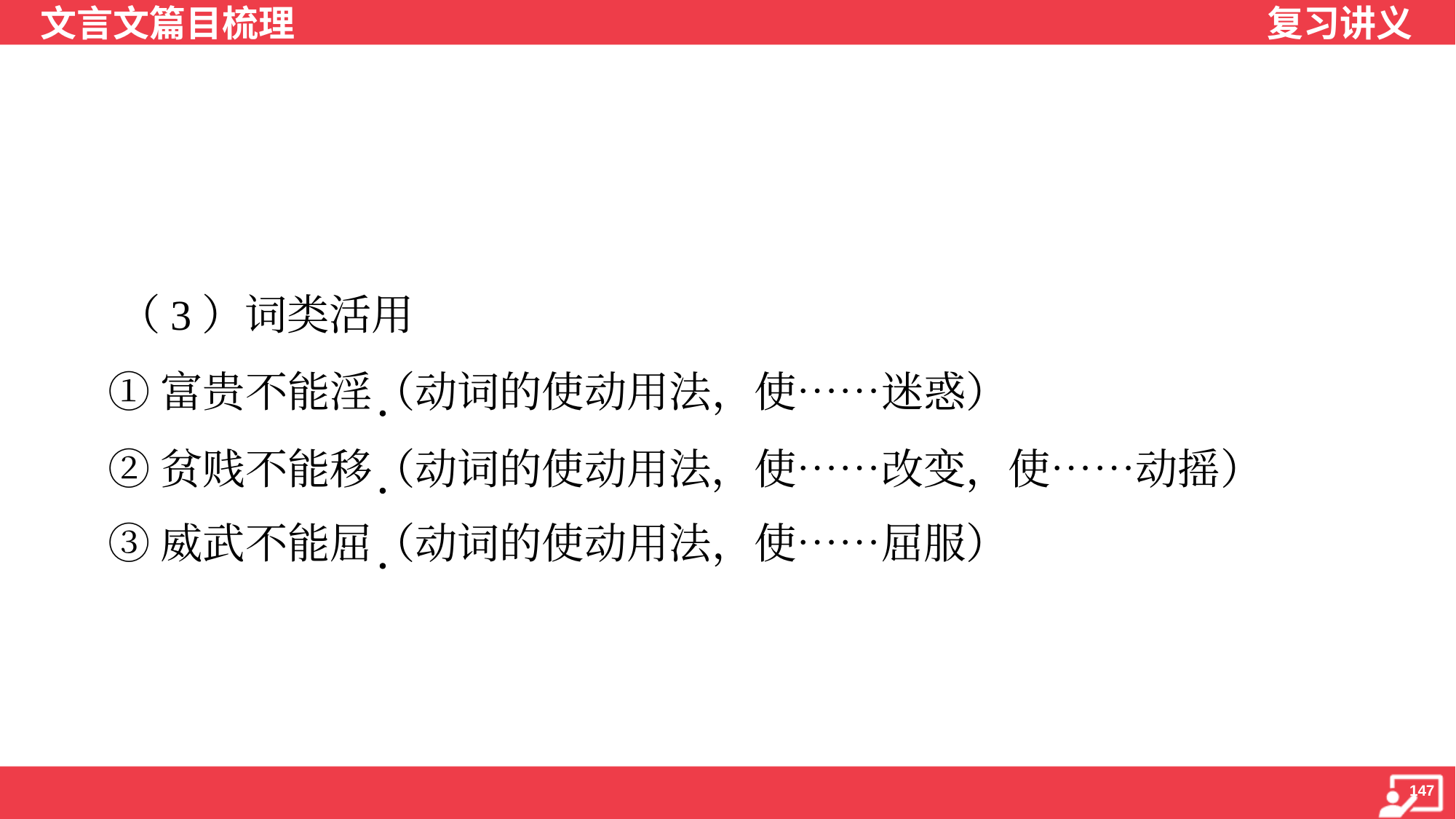

（3）词类活用
    ①富贵不能淫（动词的使动用法，使……迷惑）
    ②贫贱不能移（动词的使动用法，使……改变，使……动摇）
    ③威武不能屈（动词的使动用法，使……屈服）